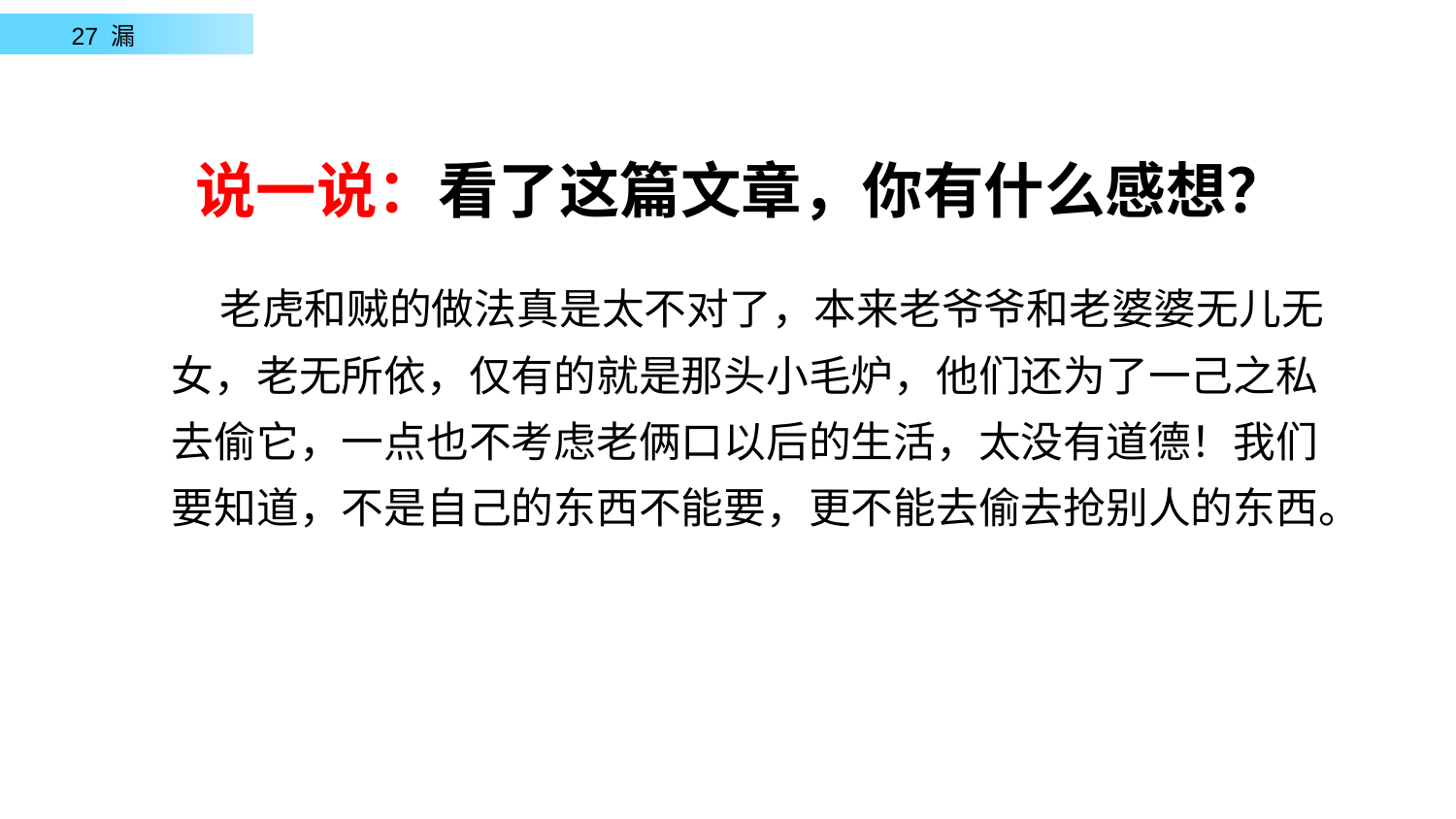

说一说：看了这篇文章，你有什么感想？
    老虎和贼的做法真是太不对了，本来老爷爷和老婆婆无儿无女，老无所依，仅有的就是那头小毛炉，他们还为了一己之私去偷它，一点也不考虑老俩口以后的生活，太没有道德！我们要知道，不是自己的东西不能要，更不能去偷去抢别人的东西。